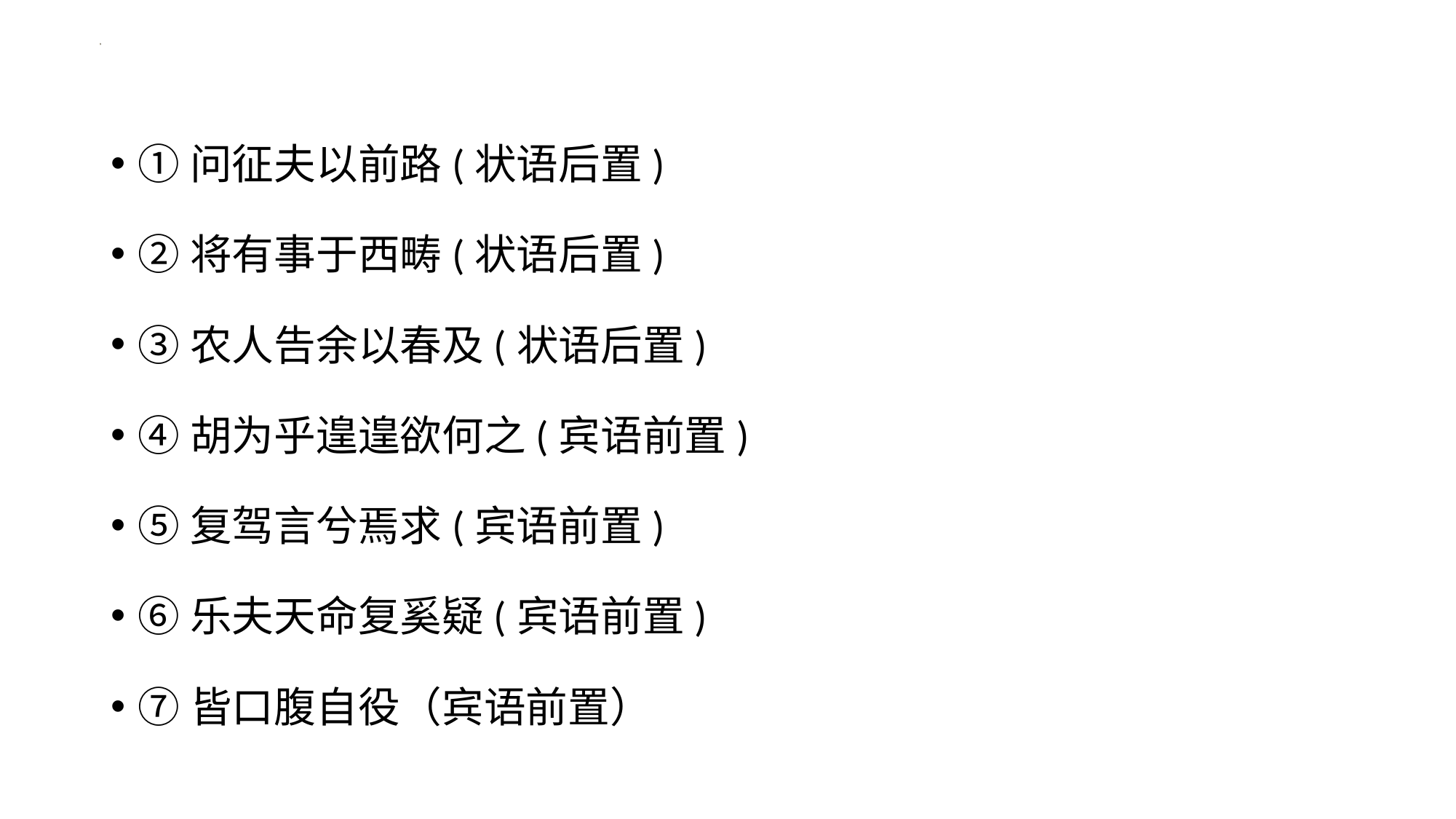

①问征夫以前路(状语后置)
②将有事于西畴(状语后置)
③农人告余以春及(状语后置)
④胡为乎遑遑欲何之(宾语前置)
⑤复驾言兮焉求(宾语前置)
⑥乐夫天命复奚疑(宾语前置)
⑦皆口腹自役（宾语前置）